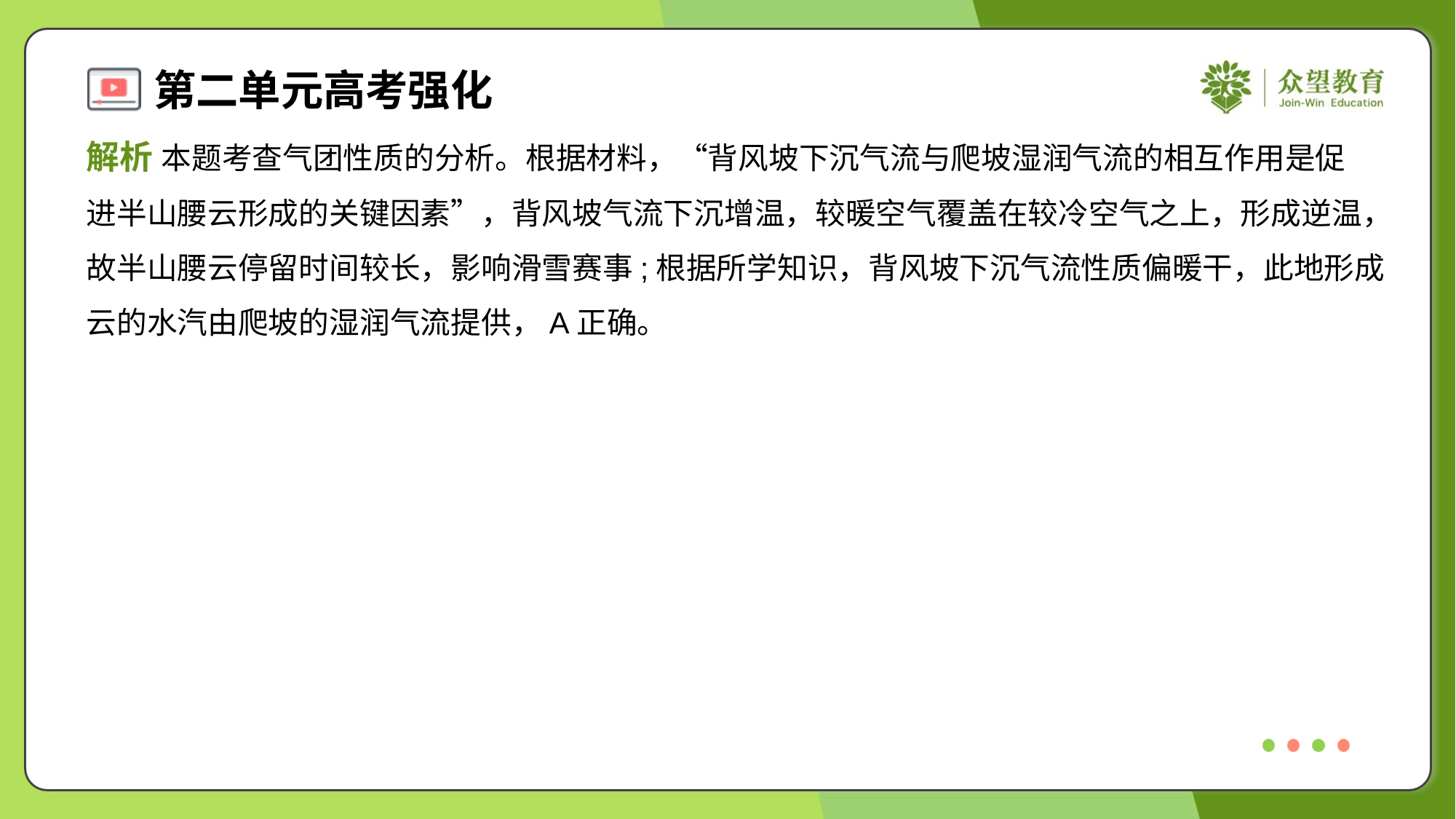

解析 本题考查气团性质的分析。根据材料，“背风坡下沉气流与爬坡湿润气流的相互作用是促
进半山腰云形成的关键因素”，背风坡气流下沉增温，较暖空气覆盖在较冷空气之上，形成逆温，
故半山腰云停留时间较长，影响滑雪赛事;根据所学知识，背风坡下沉气流性质偏暖干，此地形成
云的水汽由爬坡的湿润气流提供，A正确。